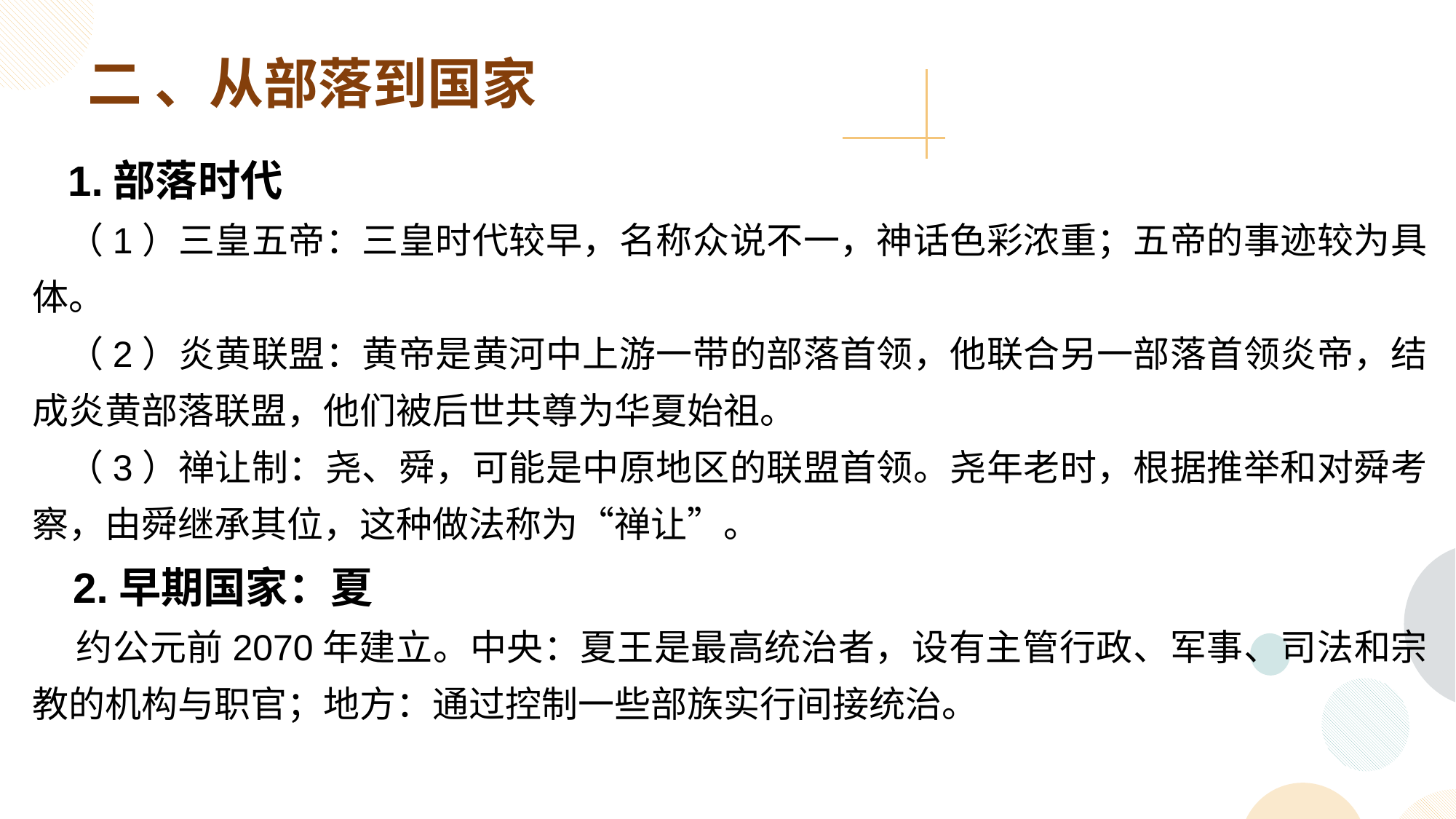

二 、从部落到国家
   1.部落时代
   （1）三皇五帝：三皇时代较早，名称众说不一，神话色彩浓重；五帝的事迹较为具体。
   （2）炎黄联盟：黄帝是黄河中上游一带的部落首领，他联合另一部落首领炎帝，结成炎黄部落联盟，他们被后世共尊为华夏始祖。
   （3）禅让制：尧、舜，可能是中原地区的联盟首领。尧年老时，根据推举和对舜考察，由舜继承其位，这种做法称为“禅让”。
    2.早期国家：夏
    约公元前2070年建立。中央：夏王是最高统治者，设有主管行政、军事、司法和宗教的机构与职官；地方：通过控制一些部族实行间接统治。